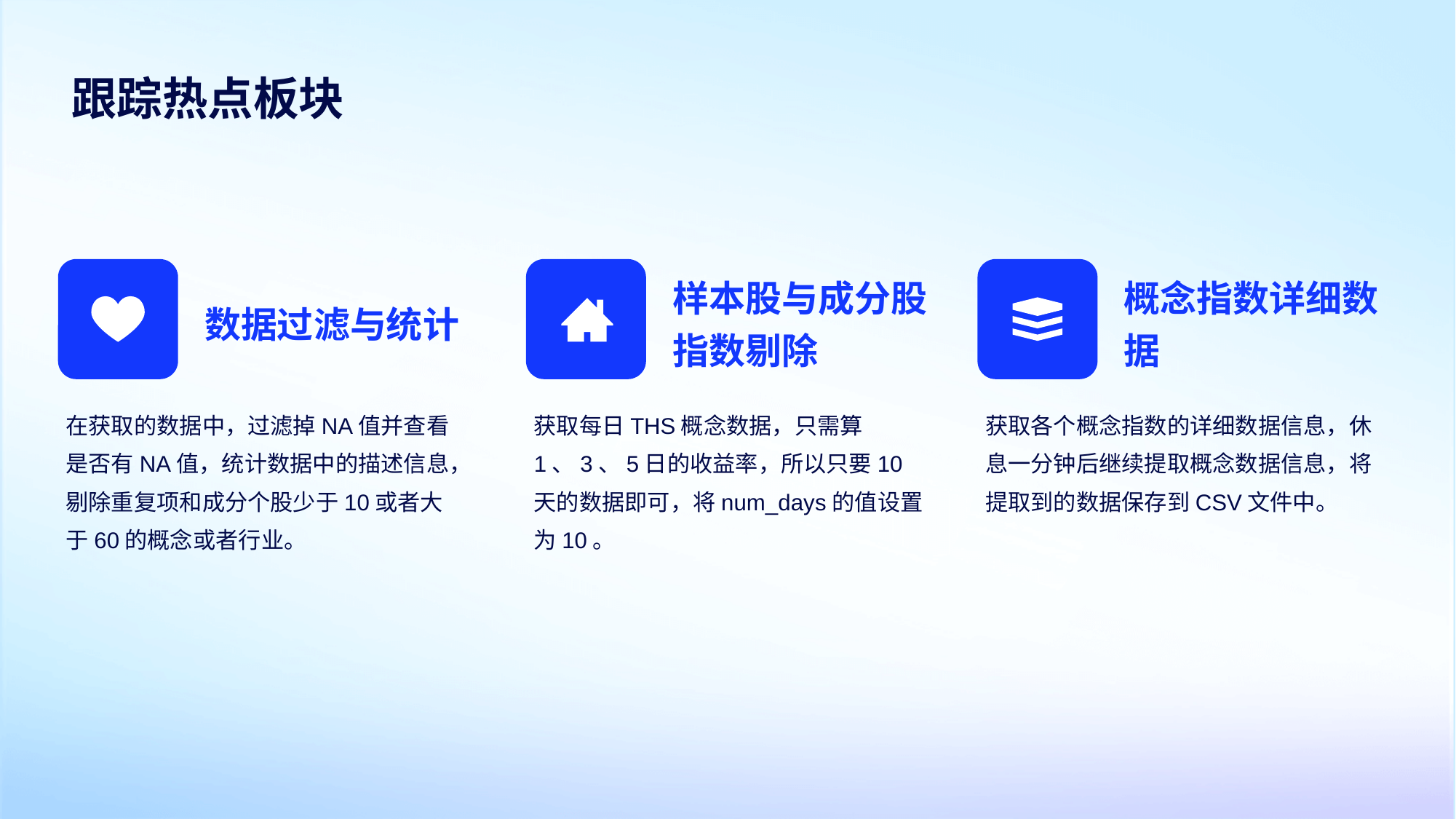

跟踪热点板块
数据过滤与统计
样本股与成分股指数剔除
概念指数详细数据

在获取的数据中，过滤掉NA值并查看是否有NA值，统计数据中的描述信息，剔除重复项和成分个股少于10或者大于60的概念或者行业。
获取每日THS概念数据，只需算1、3、5日的收益率，所以只要10天的数据即可，将num_days的值设置为10。
获取各个概念指数的详细数据信息，休息一分钟后继续提取概念数据信息，将提取到的数据保存到CSV文件中。